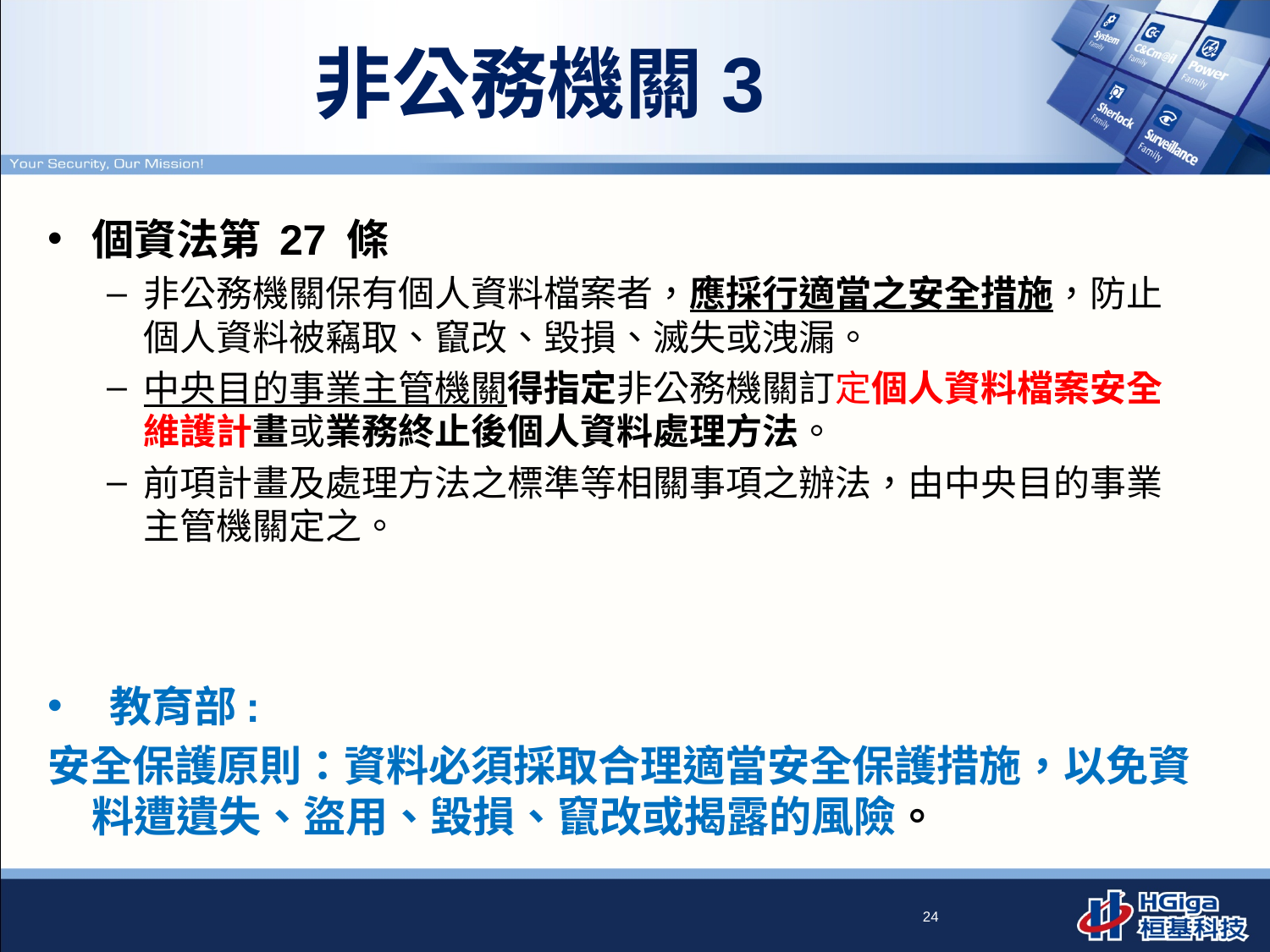

# 非公務機關3
個資法第 27 條
非公務機關保有個人資料檔案者，應採行適當之安全措施，防止個人資料被竊取、竄改、毀損、滅失或洩漏。
中央目的事業主管機關得指定非公務機關訂定個人資料檔案安全維護計畫或業務終止後個人資料處理方法。
前項計畫及處理方法之標準等相關事項之辦法，由中央目的事業主管機關定之。

 教育部:
安全保護原則：資料必須採取合理適當安全保護措施，以免資料遭遺失、盜用、毀損、竄改或揭露的風險。

24